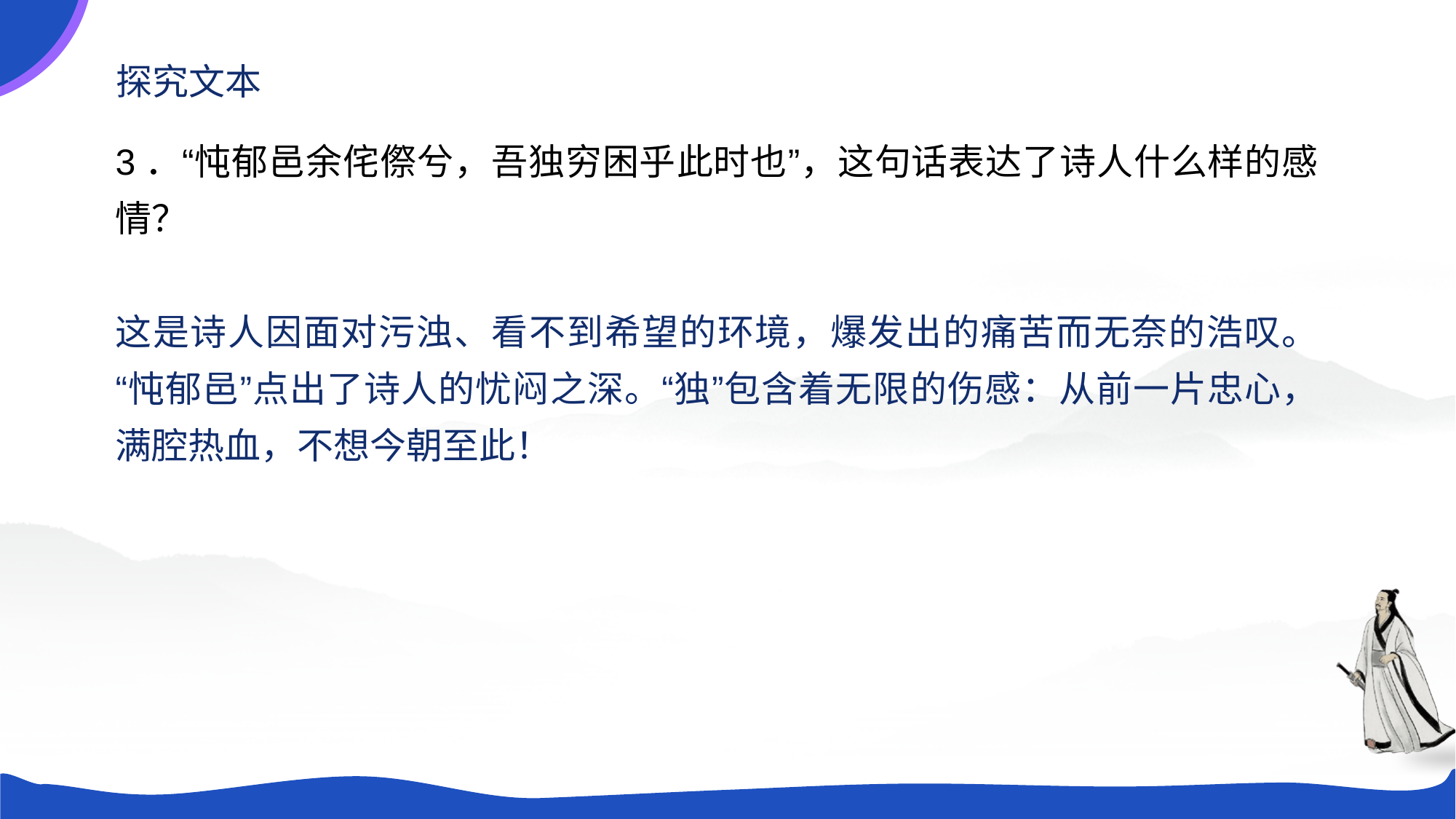

探究文本
3．“忳郁邑余侘傺兮，吾独穷困乎此时也”，这句话表达了诗人什么样的感情？

这是诗人因面对污浊、看不到希望的环境，爆发出的痛苦而无奈的浩叹。“忳郁邑”点出了诗人的忧闷之深。“独”包含着无限的伤感：从前一片忠心，满腔热血，不想今朝至此！